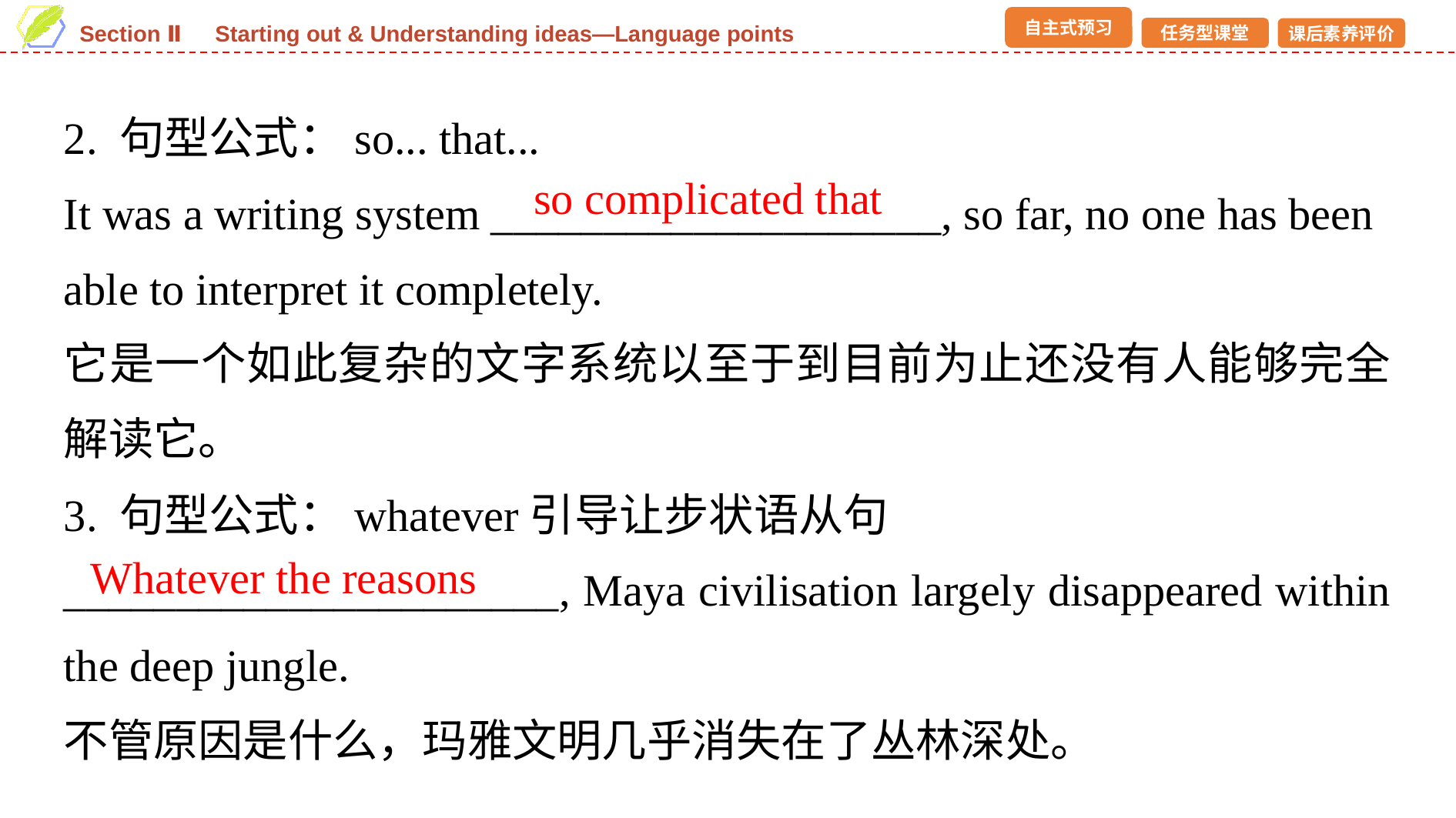

2. 句型公式：so... that...
It was a writing system ____________________, so far, no one has been able to interpret it completely.
它是一个如此复杂的文字系统以至于到目前为止还没有人能够完全解读它。
3. 句型公式：whatever引导让步状语从句
______________________, Maya civilisation largely disappeared within the deep jungle.
不管原因是什么，玛雅文明几乎消失在了丛林深处。
so complicated that
Whatever the reasons